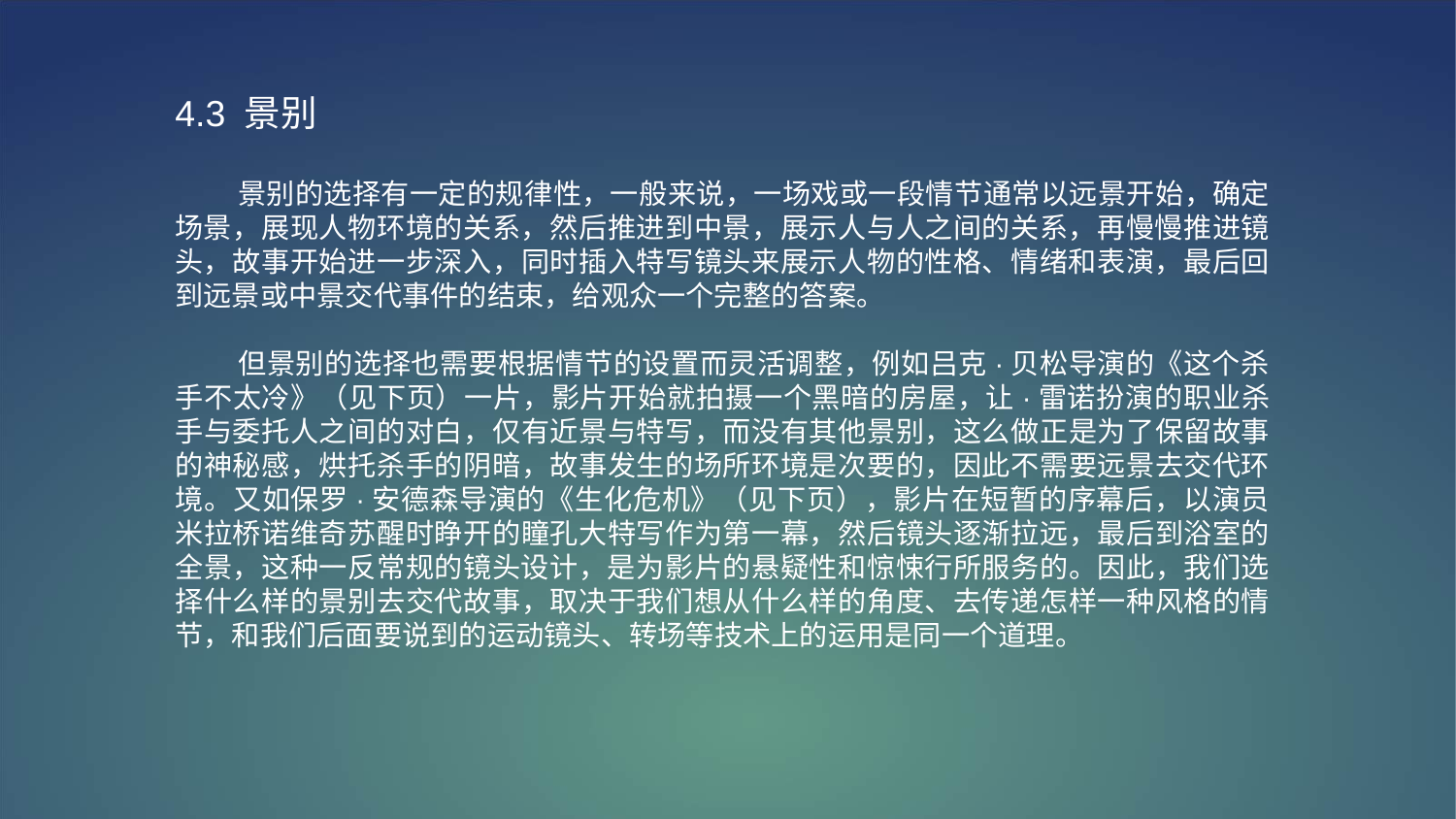

4.3 景别
  景别的选择有一定的规律性，一般来说，一场戏或一段情节通常以远景开始，确定场景，展现人物环境的关系，然后推进到中景，展示人与人之间的关系，再慢慢推进镜头，故事开始进一步深入，同时插入特写镜头来展示人物的性格、情绪和表演，最后回到远景或中景交代事件的结束，给观众一个完整的答案。

  但景别的选择也需要根据情节的设置而灵活调整，例如吕克·贝松导演的《这个杀手不太冷》（见下页）一片，影片开始就拍摄一个黑暗的房屋，让·雷诺扮演的职业杀手与委托人之间的对白，仅有近景与特写，而没有其他景别，这么做正是为了保留故事的神秘感，烘托杀手的阴暗，故事发生的场所环境是次要的，因此不需要远景去交代环境。又如保罗·安德森导演的《生化危机》（见下页），影片在短暂的序幕后，以演员米拉桥诺维奇苏醒时睁开的瞳孔大特写作为第一幕，然后镜头逐渐拉远，最后到浴室的全景，这种一反常规的镜头设计，是为影片的悬疑性和惊悚行所服务的。因此，我们选择什么样的景别去交代故事，取决于我们想从什么样的角度、去传递怎样一种风格的情节，和我们后面要说到的运动镜头、转场等技术上的运用是同一个道理。